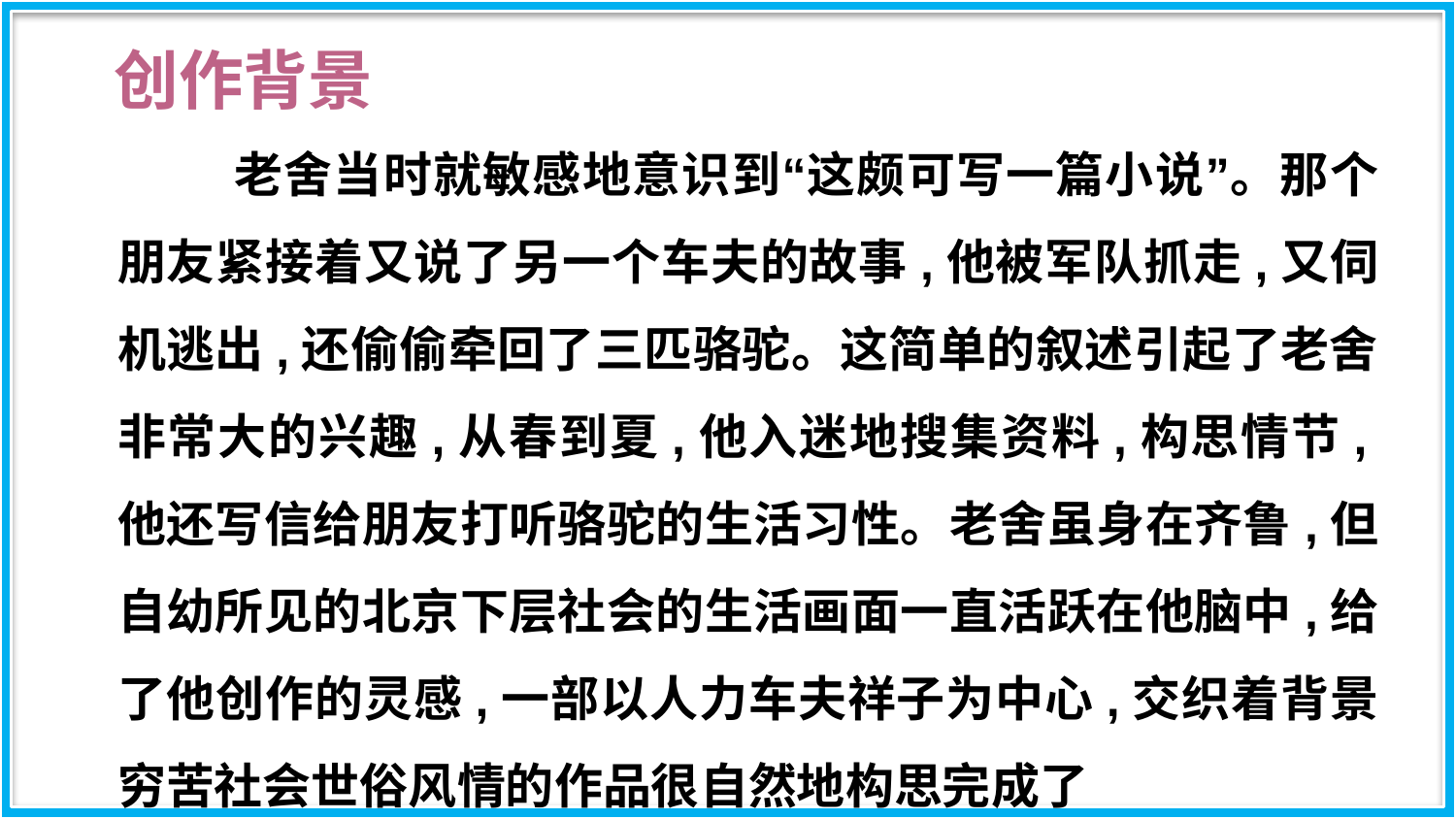

创作背景
       老舍当时就敏感地意识到“这颇可写一篇小说”。那个朋友紧接着又说了另一个车夫的故事,他被军队抓走,又伺机逃出,还偷偷牵回了三匹骆驼。这简单的叙述引起了老舍非常大的兴趣,从春到夏,他入迷地搜集资料,构思情节,他还写信给朋友打听骆驼的生活习性。老舍虽身在齐鲁,但自幼所见的北京下层社会的生活画面一直活跃在他脑中,给了他创作的灵感,一部以人力车夫祥子为中心,交织着背景穷苦社会世俗风情的作品很自然地构思完成了